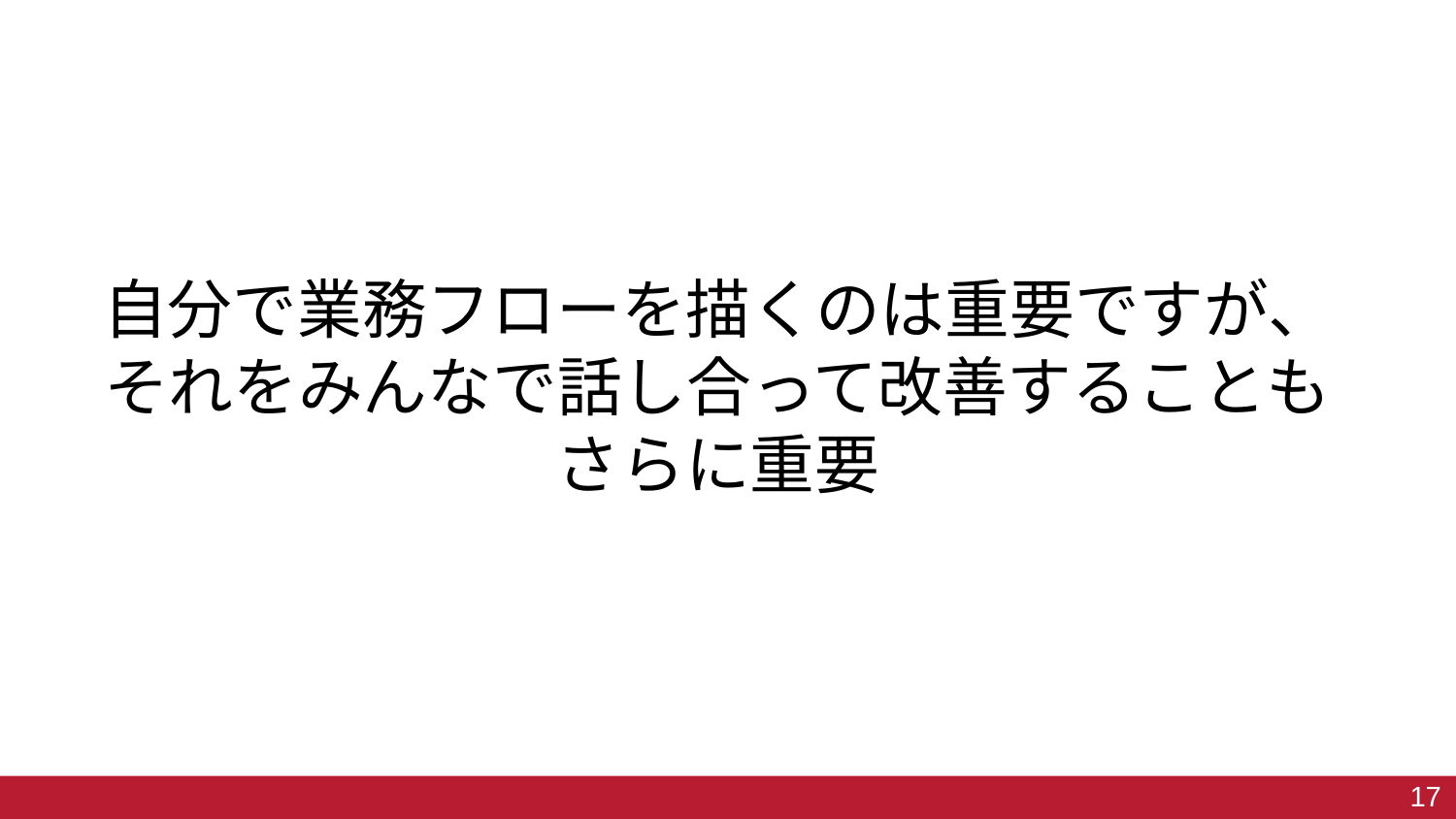

# 自分で業務フローを描くのは重要ですが、 それをみんなで話し合って改善することも
さらに重要
17